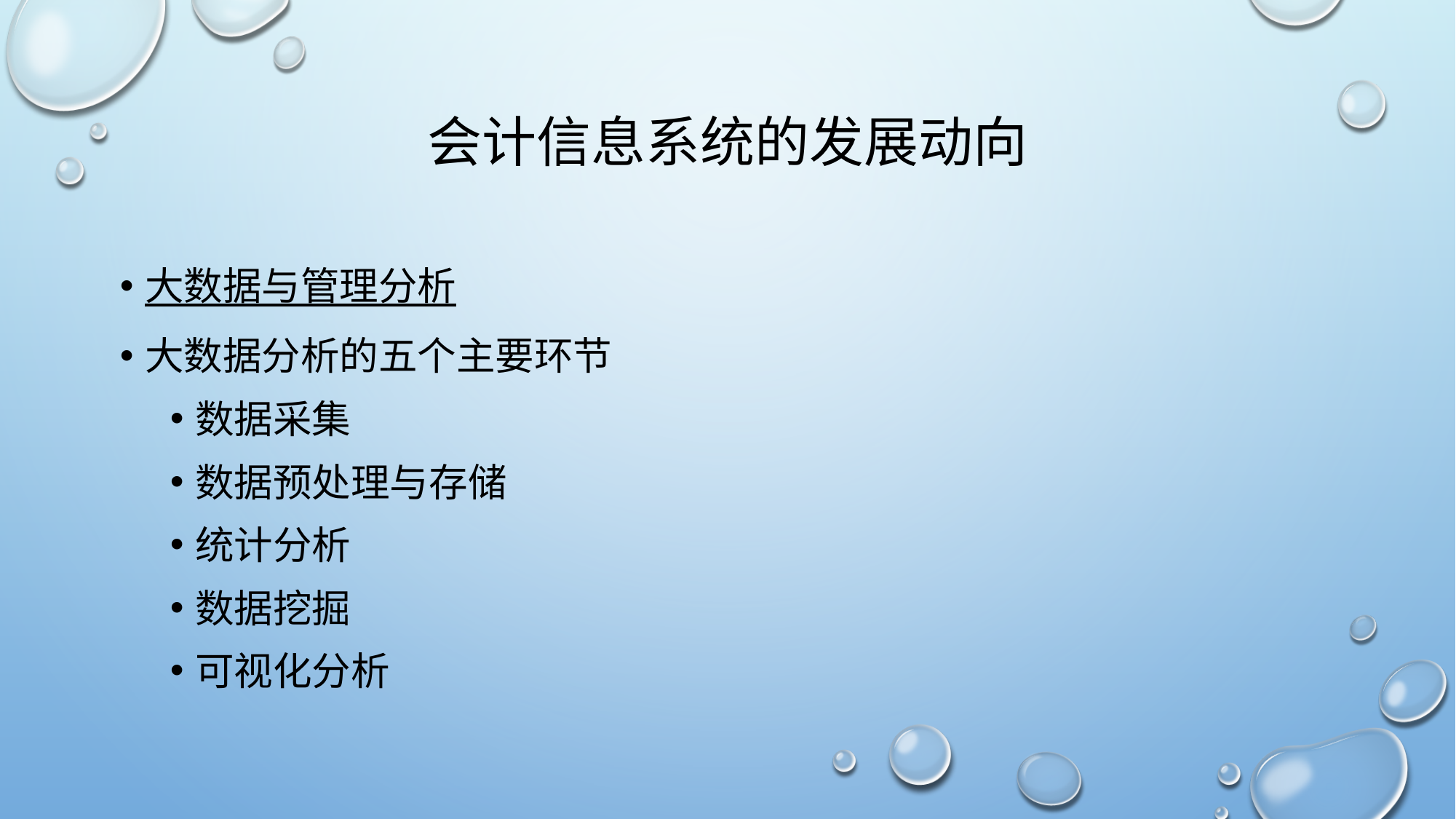

# 会计信息系统的发展动向
大数据与管理分析
大数据分析的五个主要环节
数据采集
数据预处理与存储
统计分析
数据挖掘
可视化分析